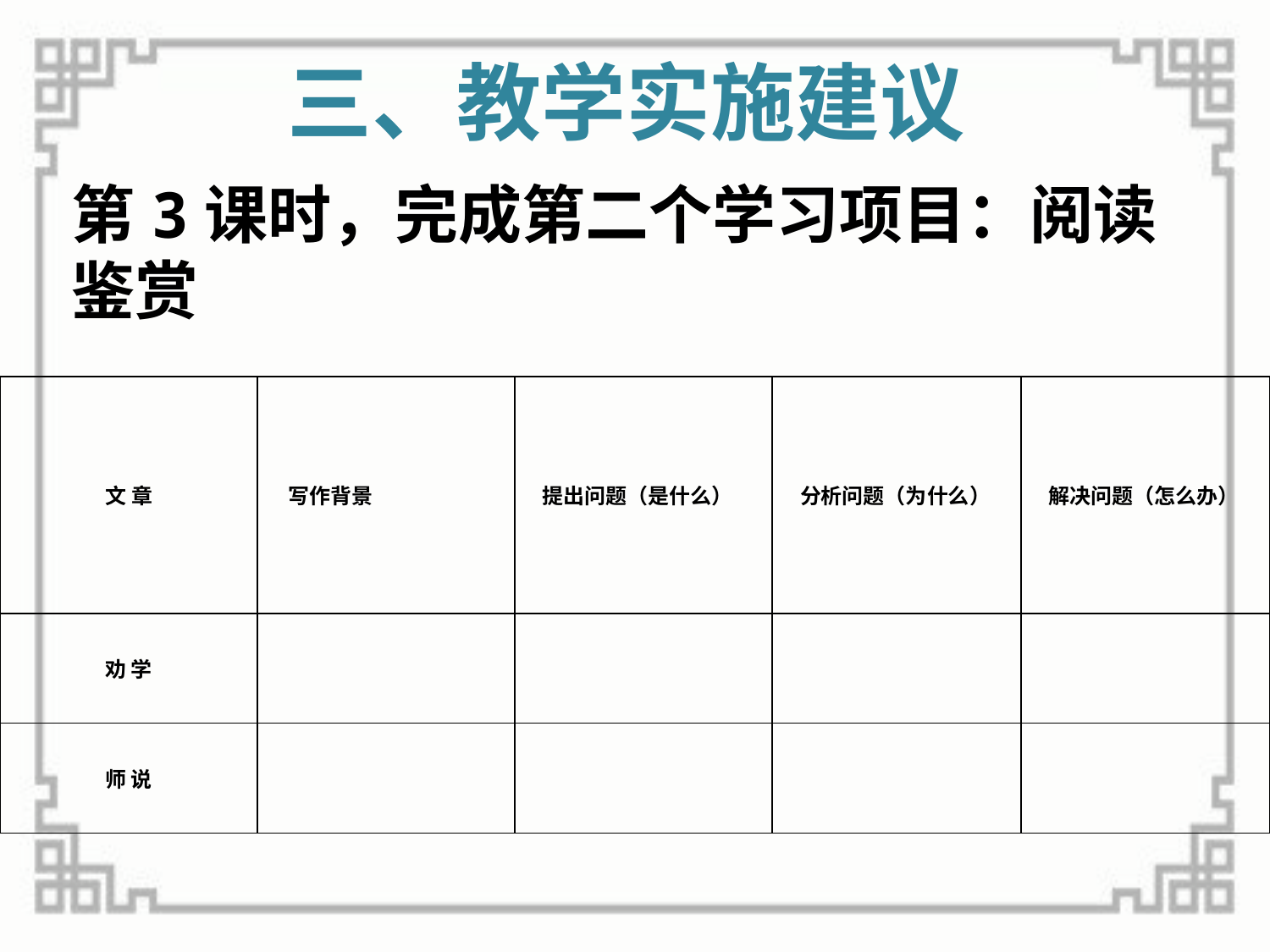

# 三、教学实施建议

第3课时，完成第二个学习项目：阅读鉴赏
| 文 章 | 写作背景 | 提出问题（是什么） | 分析问题（为什么） | 解决问题（怎么办） |
| --- | --- | --- | --- | --- |
| 劝 学 |  |  |  |  |
| 师 说 |  |  |  |  |